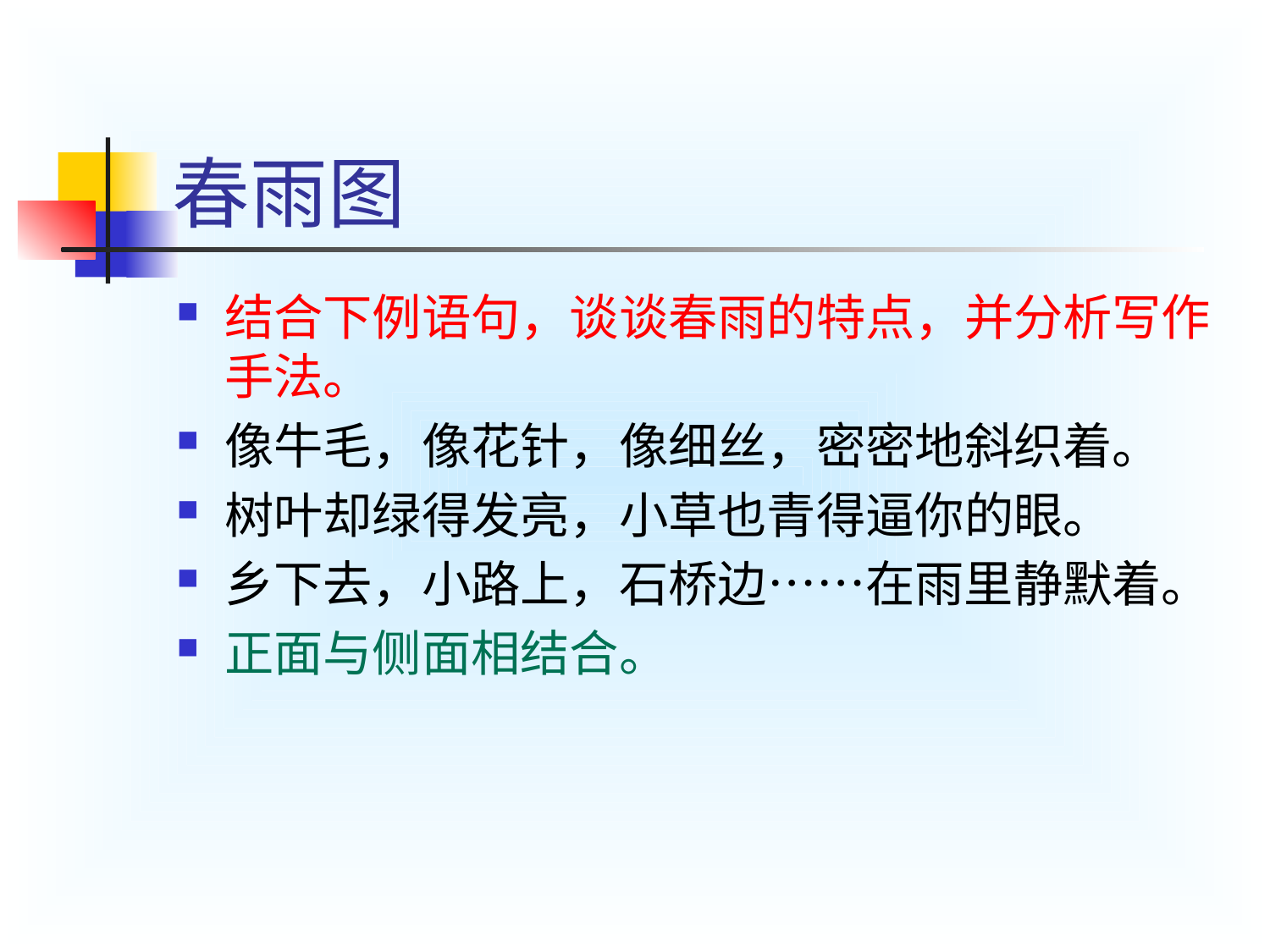

# 春雨图
结合下例语句，谈谈春雨的特点，并分析写作手法。
像牛毛，像花针，像细丝，密密地斜织着。
树叶却绿得发亮，小草也青得逼你的眼。
乡下去，小路上，石桥边……在雨里静默着。
正面与侧面相结合。